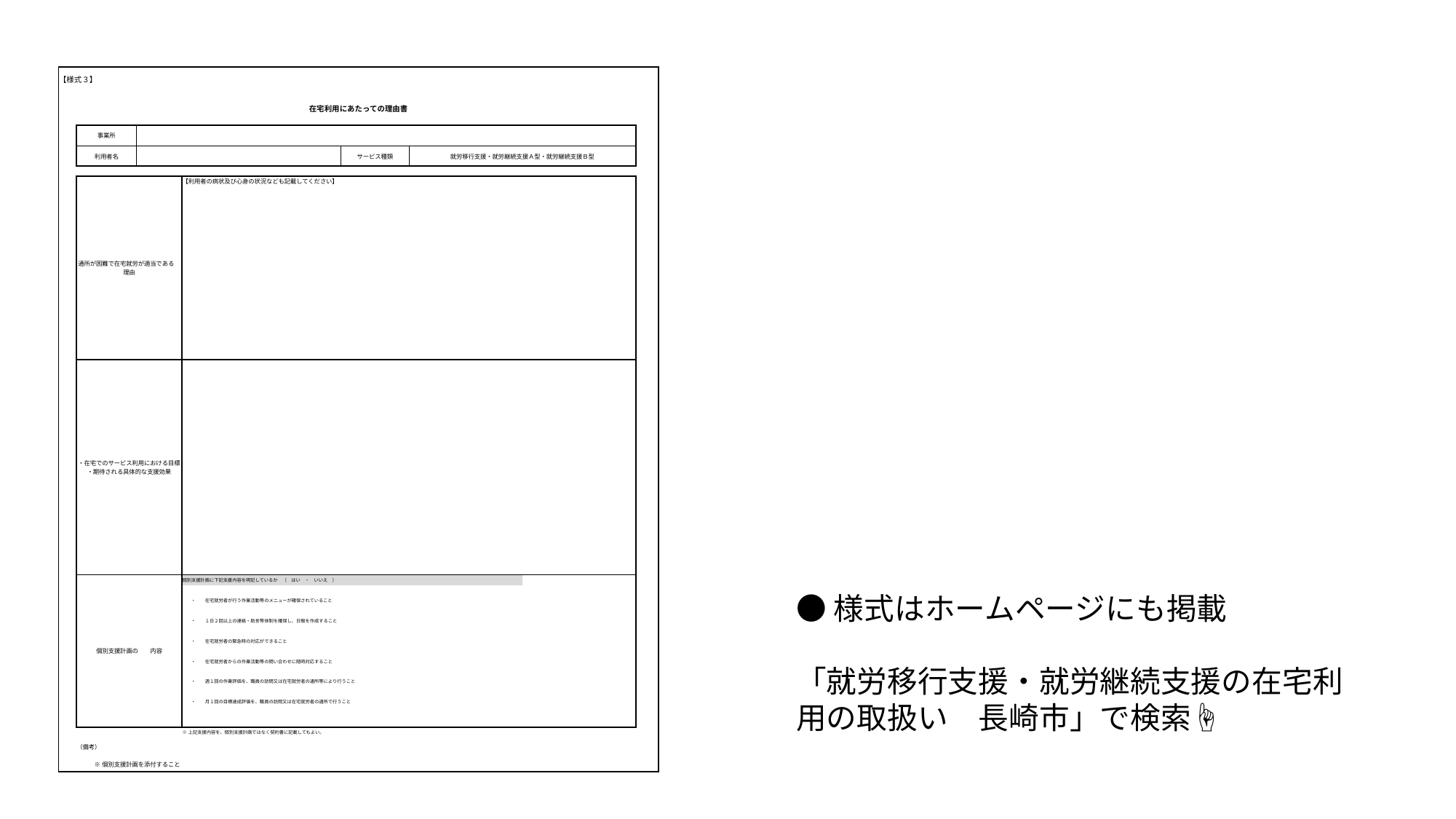

| 【様式３】 |  |  |  |  |  |  |  |  |  |  |  |  |  |  |  |  |  |  |  |  |  |  |  |  |  |  |
| --- | --- | --- | --- | --- | --- | --- | --- | --- | --- | --- | --- | --- | --- | --- | --- | --- | --- | --- | --- | --- | --- | --- | --- | --- | --- | --- |
|  |  |  |  |  |  |  |  |  |  |  |  |  |  |  |  |  |  |  |  |  |  |  |  |  |  |  |
| 在宅利用にあたっての理由書 |  |  |  |  |  |  |  |  |  |  |  |  |  |  |  |  |  |  |  |  |  |  |  |  |  |  |
|  |  |  |  |  |  |  |  |  |  |  |  |  |  |  |  |  |  |  |  |  |  |  |  |  |  |  |
|  | 事業所 |  |  |  |  |  |  |  |  |  |  |  |  |  |  |  |  |  |  |  |  |  |  |  |  |  |
|  |  |  |  |  |  |  |  |  |  |  |  |  |  |  |  |  |  |  |  |  |  |  |  |  |  |  |
|  | 利用者名 |  |  |  |  |  |  |  |  |  |  |  | サービス種類 |  |  | 就労移行支援・就労継続支援Ａ型・就労継続支援Ｂ型 |  |  |  |  |  |  |  |  |  |  |
|  |  |  |  |  |  |  |  |  |  |  |  |  |  |  |  |  |  |  |  |  |  |  |  |  |  |  |
|  |  |  |  |  |  |  |  |  |  |  |  |  |  |  |  |  |  |  |  |  |  |  |  |  |  |  |
|  | 通所が困難で在宅就労が適当である　理由 |  |  |  |  | 【利用者の病状及び心身の状況なども記載してください】 |  |  |  |  |  |  |  |  |  |  |  |  |  |  |  |  |  |  |  |  |
|  |  |  |  |  |  |  |  |  |  |  |  |  |  |  |  |  |  |  |  |  |  |  |  |  |  |  |
|  |  |  |  |  |  |  |  |  |  |  |  |  |  |  |  |  |  |  |  |  |  |  |  |  |  |  |
|  |  |  |  |  |  |  |  |  |  |  |  |  |  |  |  |  |  |  |  |  |  |  |  |  |  |  |
|  |  |  |  |  |  |  |  |  |  |  |  |  |  |  |  |  |  |  |  |  |  |  |  |  |  |  |
|  |  |  |  |  |  |  |  |  |  |  |  |  |  |  |  |  |  |  |  |  |  |  |  |  |  |  |
|  |  |  |  |  |  |  |  |  |  |  |  |  |  |  |  |  |  |  |  |  |  |  |  |  |  |  |
|  |  |  |  |  |  |  |  |  |  |  |  |  |  |  |  |  |  |  |  |  |  |  |  |  |  |  |
|  |  |  |  |  |  |  |  |  |  |  |  |  |  |  |  |  |  |  |  |  |  |  |  |  |  |  |
|  |  |  |  |  |  |  |  |  |  |  |  |  |  |  |  |  |  |  |  |  |  |  |  |  |  |  |
|  |  |  |  |  |  |  |  |  |  |  |  |  |  |  |  |  |  |  |  |  |  |  |  |  |  |  |
|  |  |  |  |  |  |  |  |  |  |  |  |  |  |  |  |  |  |  |  |  |  |  |  |  |  |  |
|  |  |  |  |  |  |  |  |  |  |  |  |  |  |  |  |  |  |  |  |  |  |  |  |  |  |  |
|  |  |  |  |  |  |  |  |  |  |  |  |  |  |  |  |  |  |  |  |  |  |  |  |  |  |  |
|  |  |  |  |  |  |  |  |  |  |  |  |  |  |  |  |  |  |  |  |  |  |  |  |  |  |  |
|  |  |  |  |  |  |  |  |  |  |  |  |  |  |  |  |  |  |  |  |  |  |  |  |  |  |  |
|  |  |  |  |  |  |  |  |  |  |  |  |  |  |  |  |  |  |  |  |  |  |  |  |  |  |  |
|  |  |  |  |  |  |  |  |  |  |  |  |  |  |  |  |  |  |  |  |  |  |  |  |  |  |  |
|  | ・在宅でのサービス利用における目標 ・期待される具体的な支援効果 |  |  |  |  |  |  |  |  |  |  |  |  |  |  |  |  |  |  |  |  |  |  |  |  |  |
|  |  |  |  |  |  |  |  |  |  |  |  |  |  |  |  |  |  |  |  |  |  |  |  |  |  |  |
|  |  |  |  |  |  |  |  |  |  |  |  |  |  |  |  |  |  |  |  |  |  |  |  |  |  |  |
|  |  |  |  |  |  |  |  |  |  |  |  |  |  |  |  |  |  |  |  |  |  |  |  |  |  |  |
|  |  |  |  |  |  |  |  |  |  |  |  |  |  |  |  |  |  |  |  |  |  |  |  |  |  |  |
|  |  |  |  |  |  |  |  |  |  |  |  |  |  |  |  |  |  |  |  |  |  |  |  |  |  |  |
|  |  |  |  |  |  |  |  |  |  |  |  |  |  |  |  |  |  |  |  |  |  |  |  |  |  |  |
|  |  |  |  |  |  |  |  |  |  |  |  |  |  |  |  |  |  |  |  |  |  |  |  |  |  |  |
|  |  |  |  |  |  |  |  |  |  |  |  |  |  |  |  |  |  |  |  |  |  |  |  |  |  |  |
|  |  |  |  |  |  |  |  |  |  |  |  |  |  |  |  |  |  |  |  |  |  |  |  |  |  |  |
|  |  |  |  |  |  |  |  |  |  |  |  |  |  |  |  |  |  |  |  |  |  |  |  |  |  |  |
|  |  |  |  |  |  |  |  |  |  |  |  |  |  |  |  |  |  |  |  |  |  |  |  |  |  |  |
|  |  |  |  |  |  |  |  |  |  |  |  |  |  |  |  |  |  |  |  |  |  |  |  |  |  |  |
|  |  |  |  |  |  |  |  |  |  |  |  |  |  |  |  |  |  |  |  |  |  |  |  |  |  |  |
|  |  |  |  |  |  |  |  |  |  |  |  |  |  |  |  |  |  |  |  |  |  |  |  |  |  |  |
|  |  |  |  |  |  |  |  |  |  |  |  |  |  |  |  |  |  |  |  |  |  |  |  |  |  |  |
|  |  |  |  |  |  |  |  |  |  |  |  |  |  |  |  |  |  |  |  |  |  |  |  |  |  |  |
|  |  |  |  |  |  |  |  |  |  |  |  |  |  |  |  |  |  |  |  |  |  |  |  |  |  |  |
|  |  |  |  |  |  |  |  |  |  |  |  |  |  |  |  |  |  |  |  |  |  |  |  |  |  |  |
|  |  |  |  |  |  |  |  |  |  |  |  |  |  |  |  |  |  |  |  |  |  |  |  |  |  |  |
|  |  |  |  |  |  |  |  |  |  |  |  |  |  |  |  |  |  |  |  |  |  |  |  |  |  |  |
|  | 個別支援計画の　　内容 |  |  |  |  | 個別支援計画に下記支援内容を明記しているか　（　はい　・　いいえ　） |  |  |  |  |  |  |  |  |  |  |  |  |  |  |  |  |  |  |  |  |
|  |  |  |  |  |  |  |  |  |  |  |  |  |  |  |  |  |  |  |  |  |  |  |  |  |  |  |
|  |  |  |  |  |  | ・ | 在宅就労者が行う作業活動等のメニューが確保されていること |  |  |  |  |  |  |  |  |  |  |  |  |  |  |  |  |  |  |  |
|  |  |  |  |  |  |  |  |  |  |  |  |  |  |  |  |  |  |  |  |  |  |  |  |  |  |  |
|  |  |  |  |  |  | ・ | １日２回以上の連絡・助言等体制を確保し、日報を作成すること |  |  |  |  |  |  |  |  |  |  |  |  |  |  |  |  |  |  |  |
|  |  |  |  |  |  |  |  |  |  |  |  |  |  |  |  |  |  |  |  |  |  |  |  |  |  |  |
|  |  |  |  |  |  | ・ | 在宅就労者の緊急時の対応ができること |  |  |  |  |  |  |  |  |  |  |  |  |  |  |  |  |  |  |  |
|  |  |  |  |  |  |  |  |  |  |  |  |  |  |  |  |  |  |  |  |  |  |  |  |  |  |  |
|  |  |  |  |  |  | ・ | 在宅就労者からの作業活動等の問い合わせに随時対応すること |  |  |  |  |  |  |  |  |  |  |  |  |  |  |  |  |  |  |  |
|  |  |  |  |  |  |  |  |  |  |  |  |  |  |  |  |  |  |  |  |  |  |  |  |  |  |  |
|  |  |  |  |  |  | ・ | 週１回の作業評価を、職員の訪問又は在宅就労者の通所等により行うこと |  |  |  |  |  |  |  |  |  |  |  |  |  |  |  |  |  |  |  |
|  |  |  |  |  |  |  |  |  |  |  |  |  |  |  |  |  |  |  |  |  |  |  |  |  |  |  |
|  |  |  |  |  |  | ・ | 月１回の目標達成評価を、職員の訪問又は在宅就労者の通所で行うこと |  |  |  |  |  |  |  |  |  |  |  |  |  |  |  |  |  |  |  |
|  |  |  |  |  |  |  |  |  |  |  |  |  |  |  |  |  |  |  |  |  |  |  |  |  |  |  |
|  |  |  |  |  |  |  |  |  |  |  |  |  |  |  |  |  |  |  |  |  |  |  |  |  |  |  |
|  |  |  |  |  |  | ※上記支援内容を、個別支援計画ではなく契約書に記載してもよい。 |  |  |  |  |  |  |  |  |  |  |  |  |  |  |  |  |  |  |  |  |
|  | （備考） |  |  |  |  |  |  |  |  |  |  |  |  |  |  |  |  |  |  |  |  |  |  |  |  |  |
|  |  | ※個別支援計画を添付すること |  |  |  |  |  |  |  |  |  |  |  |  |  |  |  |  |  |  |  |  |  |  |  |  |
●様式はホームページにも掲載

「就労移行支援・就労継続支援の在宅利用の取扱い　長崎市」で検索☝